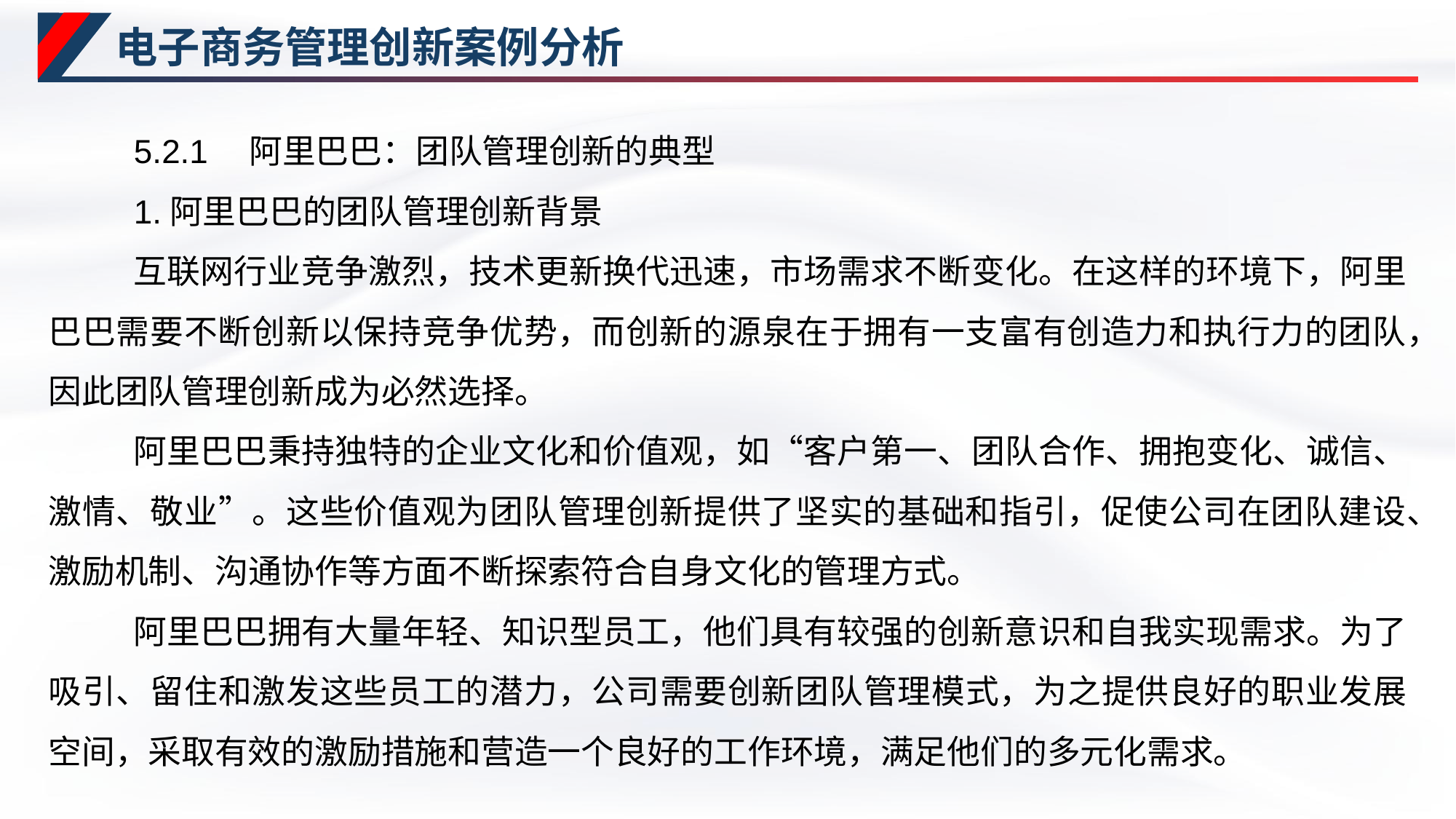

# 电子商务管理创新案例分析
5.2.1　阿里巴巴：团队管理创新的典型
1.阿里巴巴的团队管理创新背景
互联网行业竞争激烈，技术更新换代迅速，市场需求不断变化。在这样的环境下，阿里巴巴需要不断创新以保持竞争优势，而创新的源泉在于拥有一支富有创造力和执行力的团队，因此团队管理创新成为必然选择。
阿里巴巴秉持独特的企业文化和价值观，如“客户第一、团队合作、拥抱变化、诚信、激情、敬业”。这些价值观为团队管理创新提供了坚实的基础和指引，促使公司在团队建设、激励机制、沟通协作等方面不断探索符合自身文化的管理方式。
阿里巴巴拥有大量年轻、知识型员工，他们具有较强的创新意识和自我实现需求。为了吸引、留住和激发这些员工的潜力，公司需要创新团队管理模式，为之提供良好的职业发展空间，采取有效的激励措施和营造一个良好的工作环境，满足他们的多元化需求。